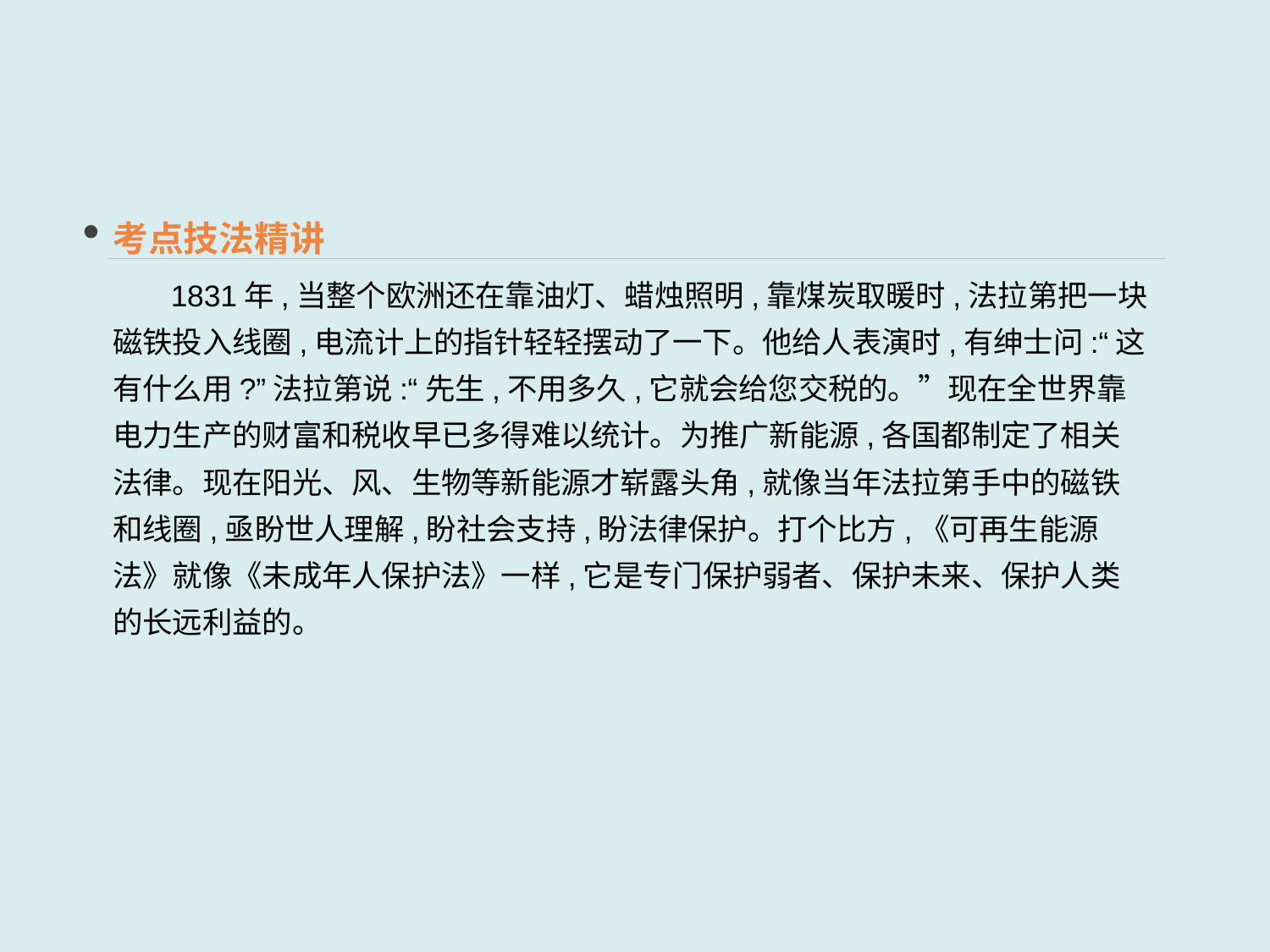

考点技法精讲

       1831年,当整个欧洲还在靠油灯、蜡烛照明,靠煤炭取暖时,法拉第把一块磁铁投入线圈,电流计上的指针轻轻摆动了一下。他给人表演时,有绅士问:“这有什么用?”法拉第说:“先生,不用多久,它就会给您交税的。”现在全世界靠电力生产的财富和税收早已多得难以统计。为推广新能源,各国都制定了相关法律。现在阳光、风、生物等新能源才崭露头角,就像当年法拉第手中的磁铁和线圈,亟盼世人理解,盼社会支持,盼法律保护。打个比方,《可再生能源法》就像《未成年人保护法》一样,它是专门保护弱者、保护未来、保护人类的长远利益的。